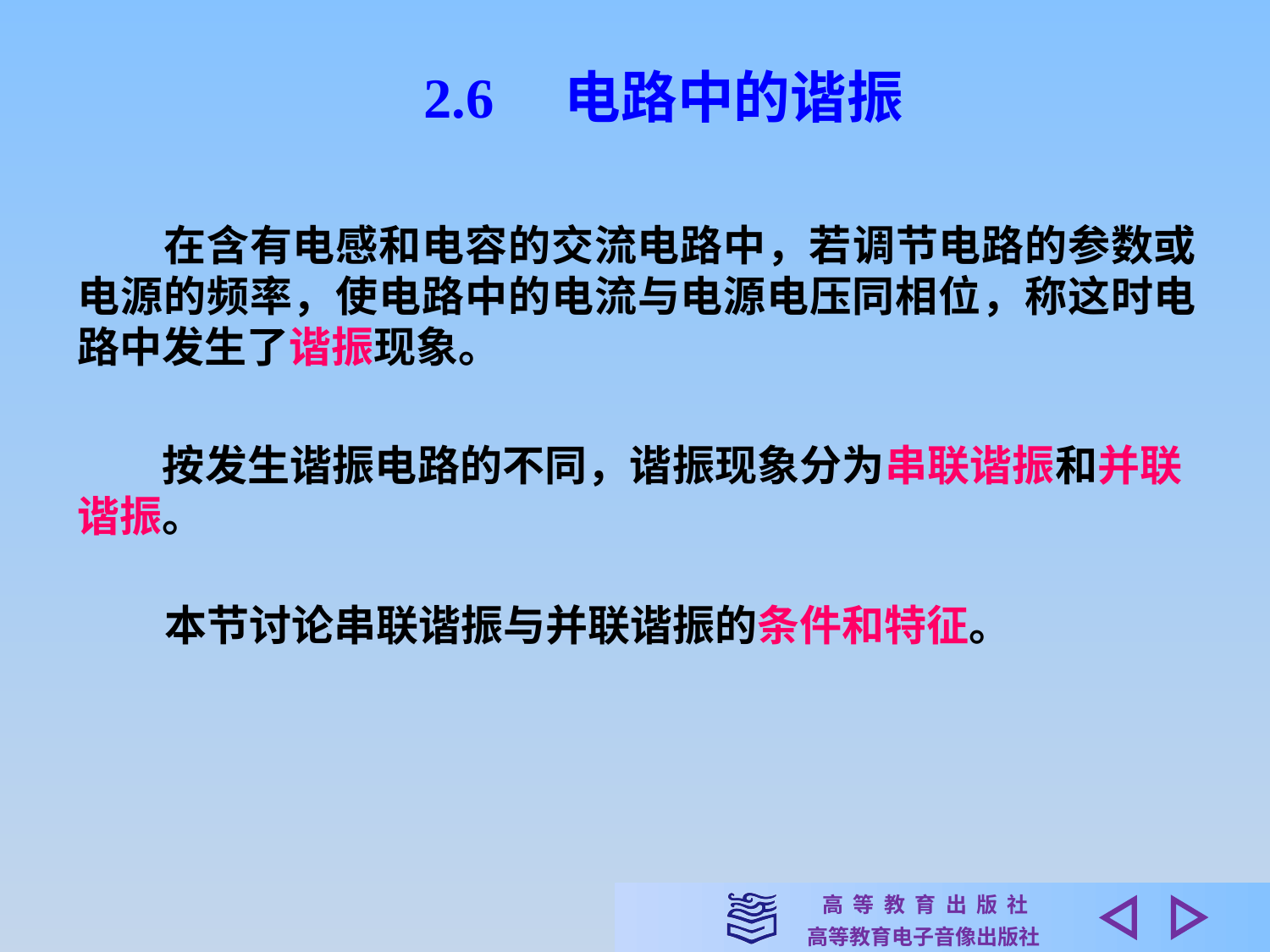

2.6　电路中的谐振
　　在含有电感和电容的交流电路中，若调节电路的参数或电源的频率，使电路中的电流与电源电压同相位，称这时电路中发生了谐振现象。
　　按发生谐振电路的不同，谐振现象分为串联谐振和并联谐振。
本节讨论串联谐振与并联谐振的条件和特征。